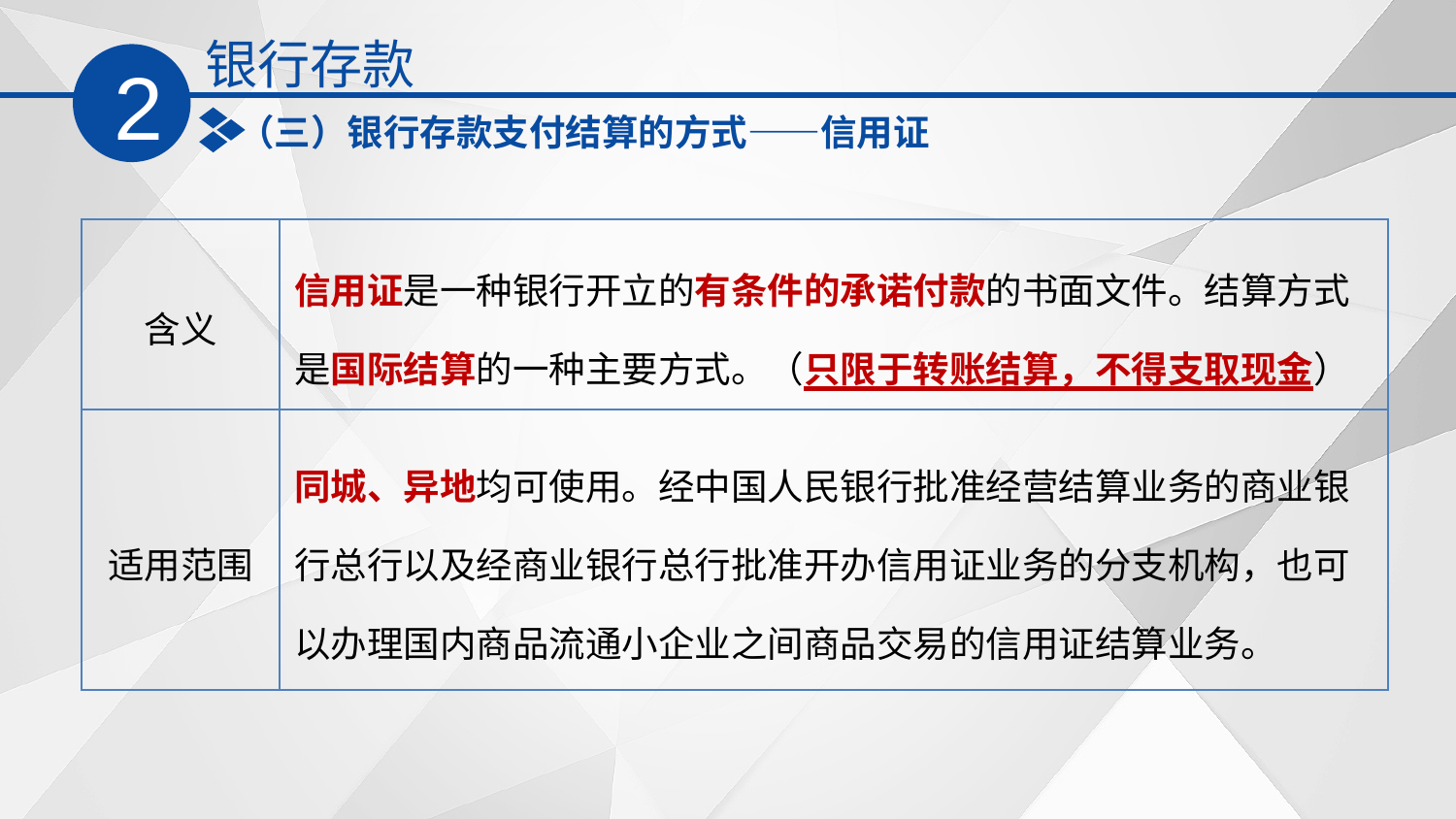

银行存款
2

（三）银行存款支付结算的方式——信用证

| 含义 | 信用证是一种银行开立的有条件的承诺付款的书面文件。结算方式是国际结算的一种主要方式。（只限于转账结算，不得支取现金） |
| --- | --- |
| 适用范围 | 同城、异地均可使用。经中国人民银行批准经营结算业务的商业银行总行以及经商业银行总行批准开办信用证业务的分支机构，也可以办理国内商品流通小企业之间商品交易的信用证结算业务。 |